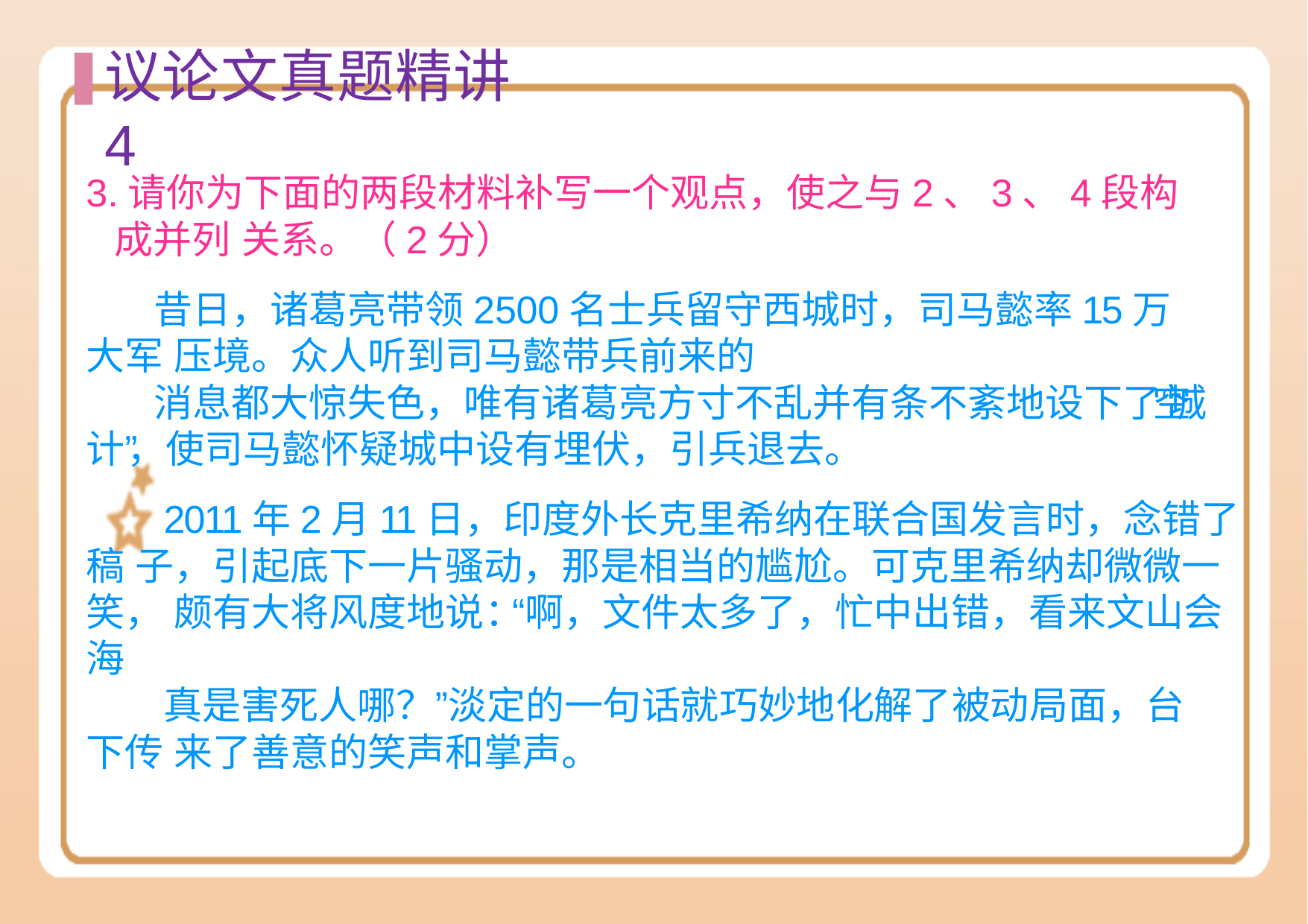

# 议论⽂真题精讲4

3.请你为下面的两段材料补写一个观点，使之与2、3、4段构成并列 关系。（2分）
昔日，诸葛亮带领2500名士兵留守西城时，司马懿率15万大军 压境。众人听到司马懿带兵前来的
消息都大惊失色，唯有诸葛亮方寸不乱并有条不紊地设下了“空城 计”，使司马懿怀疑城中设有埋伏，引兵退去。
2011年2月11日，印度外长克里希纳在联合国发言时，念错了稿 子，引起底下一片骚动，那是相当的尴尬。可克里希纳却微微一笑， 颇有大将风度地说：“啊，文件太多了，忙中出错，看来文山会海
真是害死人哪？”淡定的一句话就巧妙地化解了被动局面，台下传 来了善意的笑声和掌声。